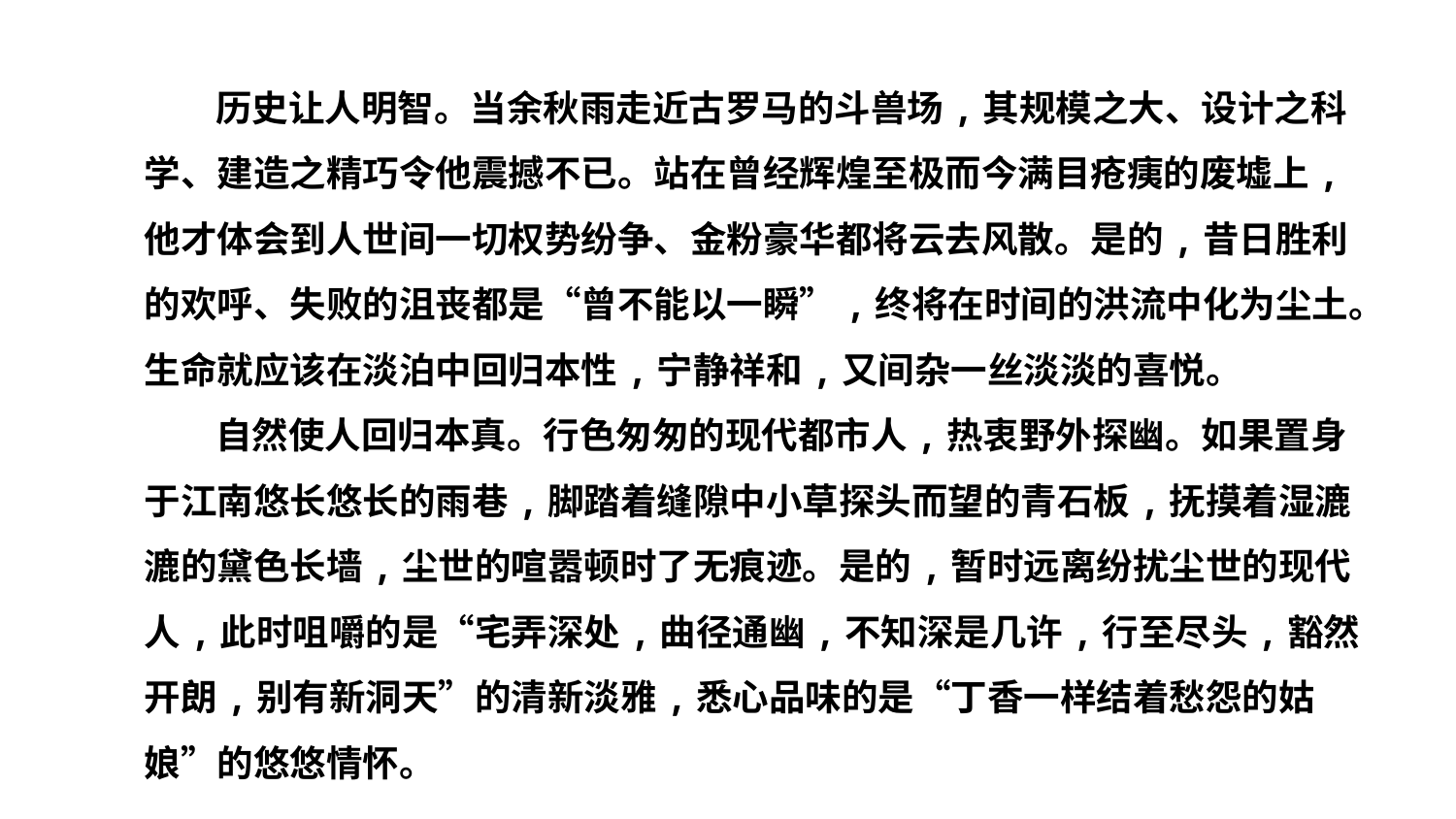

历史让人明智。当余秋雨走近古罗马的斗兽场,其规模之大、设计之科学、建造之精巧令他震撼不已。站在曾经辉煌至极而今满目疮痍的废墟上,他才体会到人世间一切权势纷争、金粉豪华都将云去风散。是的,昔日胜利的欢呼、失败的沮丧都是“曾不能以一瞬”,终将在时间的洪流中化为尘土。生命就应该在淡泊中回归本性,宁静祥和,又间杂一丝淡淡的喜悦。
自然使人回归本真。行色匆匆的现代都市人,热衷野外探幽。如果置身于江南悠长悠长的雨巷,脚踏着缝隙中小草探头而望的青石板,抚摸着湿漉漉的黛色长墙,尘世的喧嚣顿时了无痕迹。是的,暂时远离纷扰尘世的现代人,此时咀嚼的是“宅弄深处,曲径通幽,不知深是几许,行至尽头,豁然开朗,别有新洞天”的清新淡雅,悉心品味的是“丁香一样结着愁怨的姑娘”的悠悠情怀。